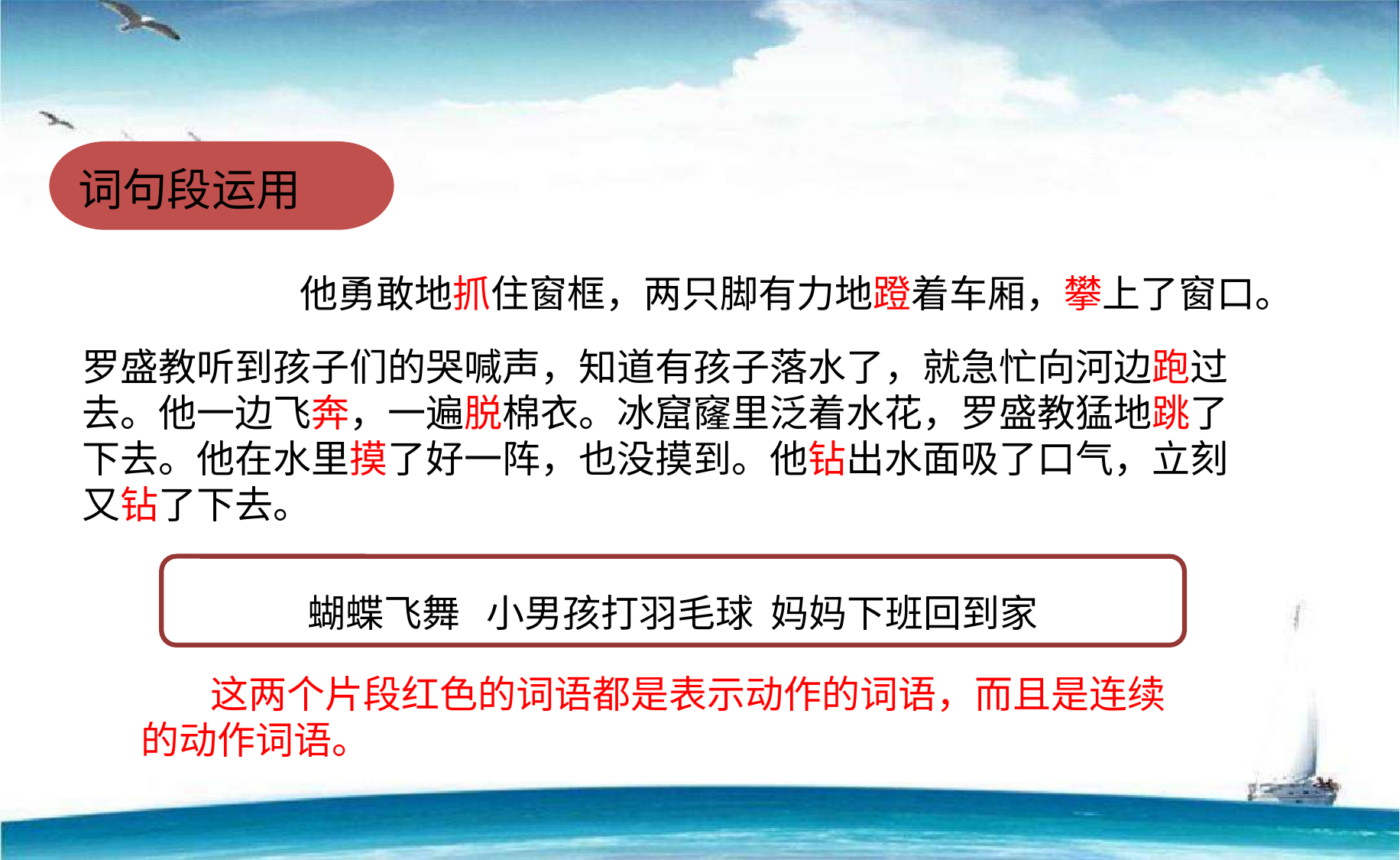

词句段运用
他勇敢地抓住窗框，两只脚有力地蹬着车厢，攀上了窗口。
罗盛教听到孩子们的哭喊声，知道有孩子落水了，就急忙向河边跑过去。他一边飞奔，一遍脱棉衣。冰窟窿里泛着水花，罗盛教猛地跳了下去。他在水里摸了好一阵，也没摸到。他钻出水面吸了口气，立刻又钻了下去。
蝴蝶飞舞   小男孩打羽毛球  妈妈下班回到家
       这两个片段红色的词语都是表示动作的词语，而且是连续的动作词语。